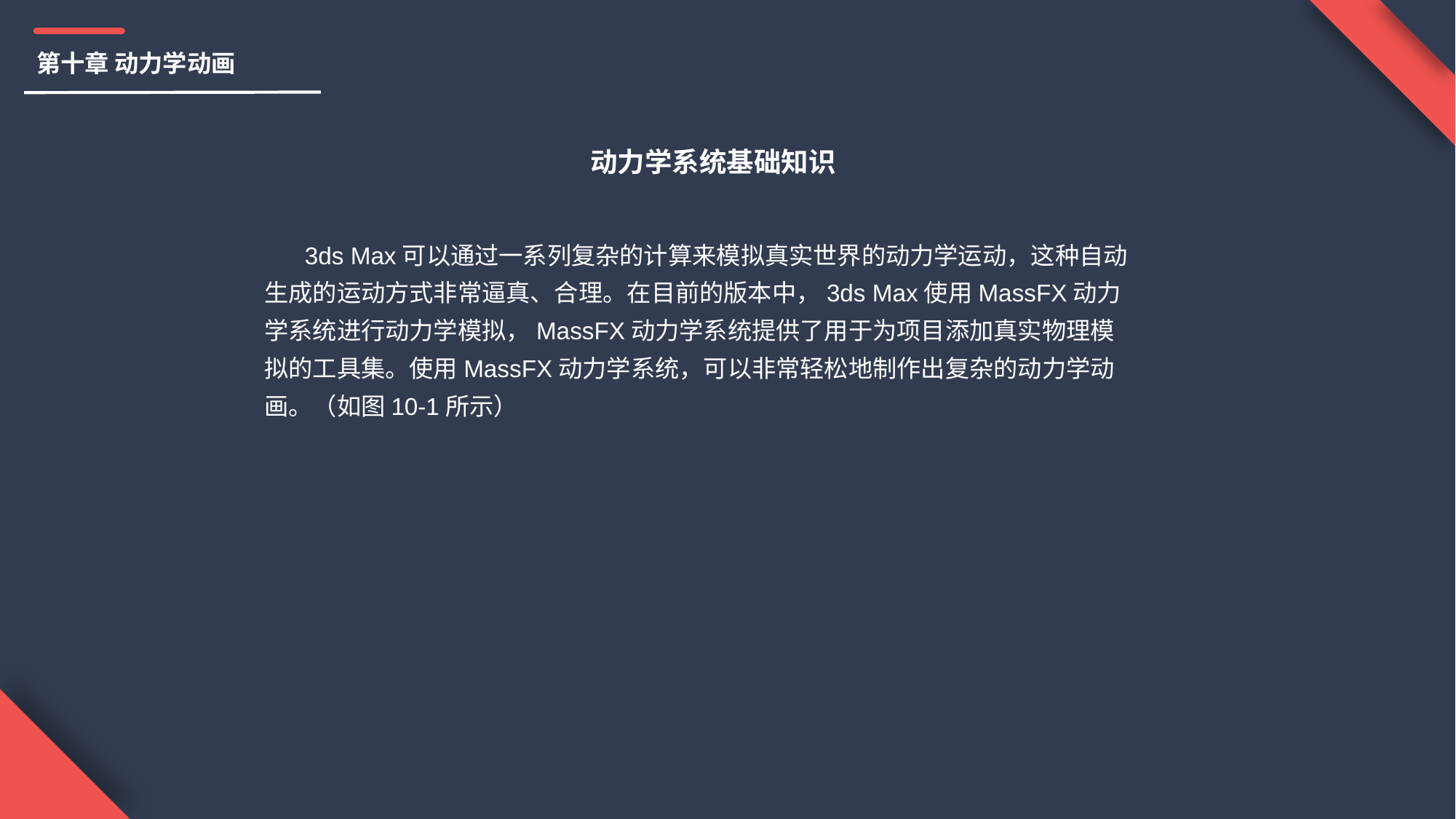

第十章 动力学动画
动力学系统基础知识
      3ds Max可以通过一系列复杂的计算来模拟真实世界的动力学运动，这种自动生成的运动方式非常逼真、合理。在目前的版本中，3ds Max使用MassFX动力学系统进行动力学模拟，MassFX动力学系统提供了用于为项目添加真实物理模拟的工具集。使用MassFX动力学系统，可以非常轻松地制作出复杂的动力学动画。（如图10-1所示）